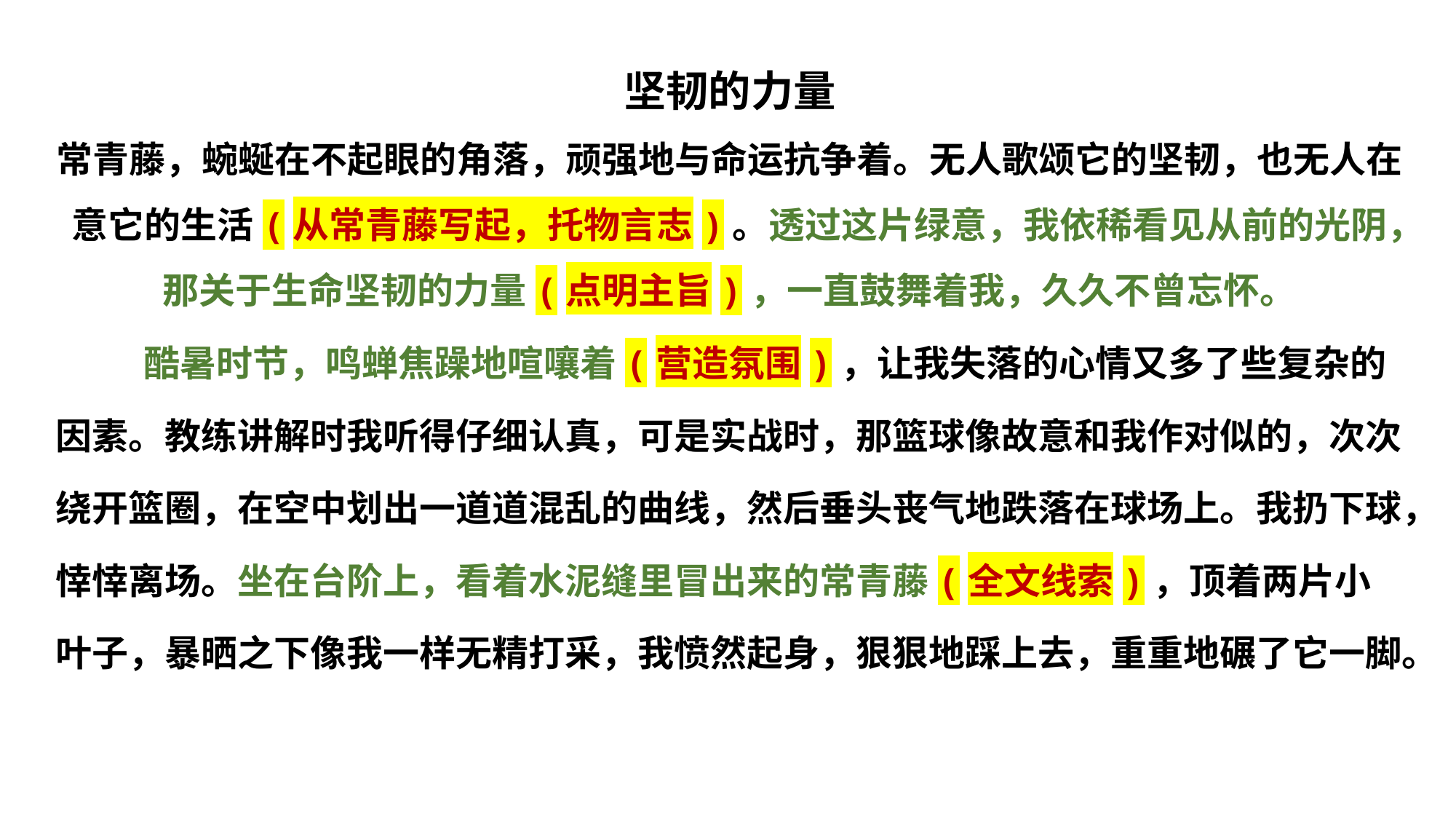

坚韧的力量
常青藤，蜿蜒在不起眼的角落，顽强地与命运抗争着。无人歌颂它的坚韧，也无人在意它的生活(从常青藤写起，托物言志)。透过这片绿意，我依稀看见从前的光阴，那关于生命坚韧的力量(点明主旨)，一直鼓舞着我，久久不曾忘怀。   酷暑时节，鸣蝉焦躁地喧嚷着(营造氛围)，让我失落的心情又多了些复杂的因素。教练讲解时我听得仔细认真，可是实战时，那篮球像故意和我作对似的，次次绕开篮圈，在空中划出一道道混乱的曲线，然后垂头丧气地跌落在球场上。我扔下球，悻悻离场。坐在台阶上，看着水泥缝里冒出来的常青藤(全文线索)，顶着两片小叶子，暴晒之下像我一样无精打采，我愤然起身，狠狠地踩上去，重重地碾了它一脚。